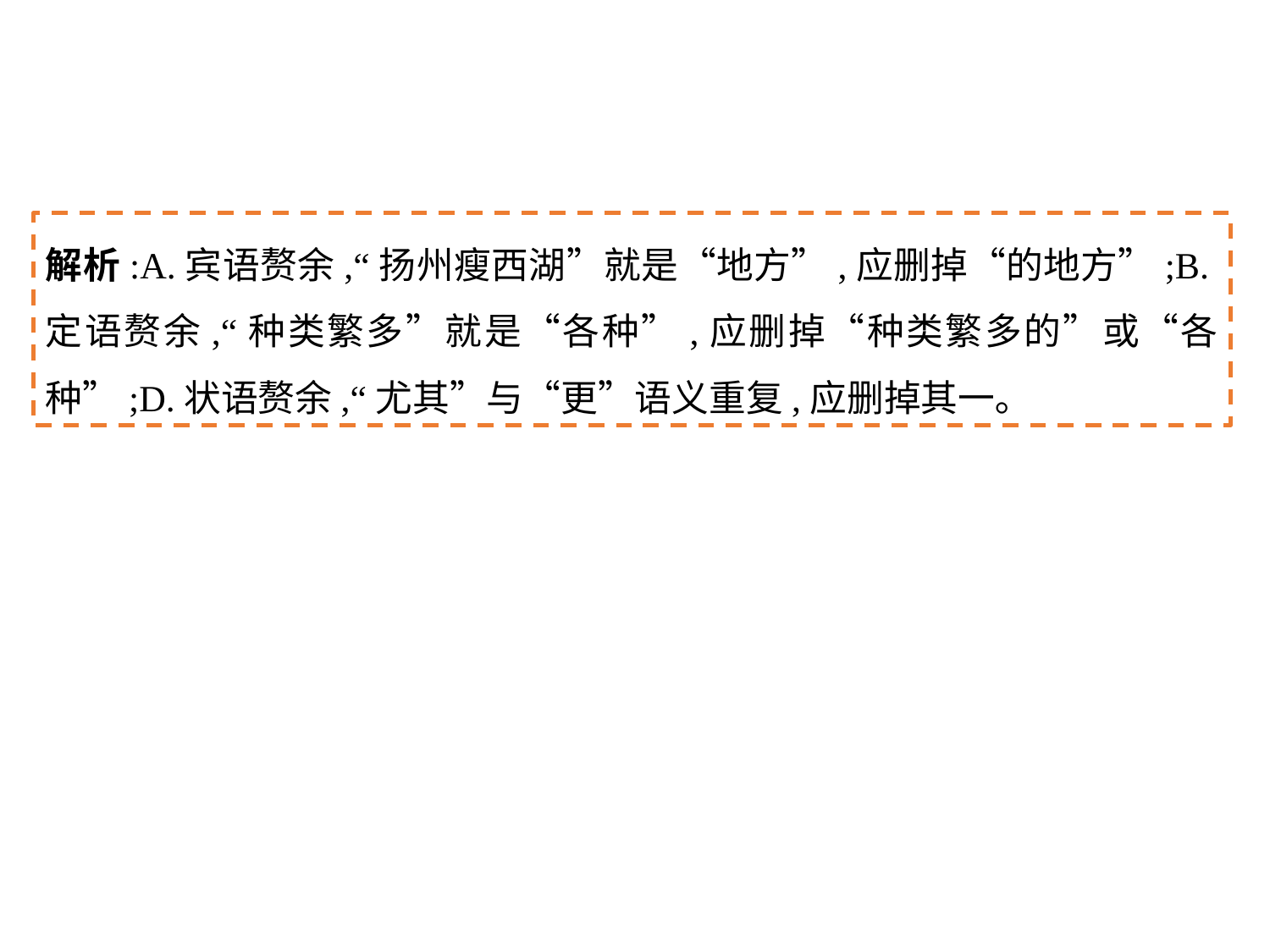

解析:A.宾语赘余,“扬州瘦西湖”就是“地方”,应删掉“的地方”;B.定语赘余,“种类繁多”就是“各种”,应删掉“种类繁多的”或“各种”;D.状语赘余,“尤其”与“更”语义重复,应删掉其一｡